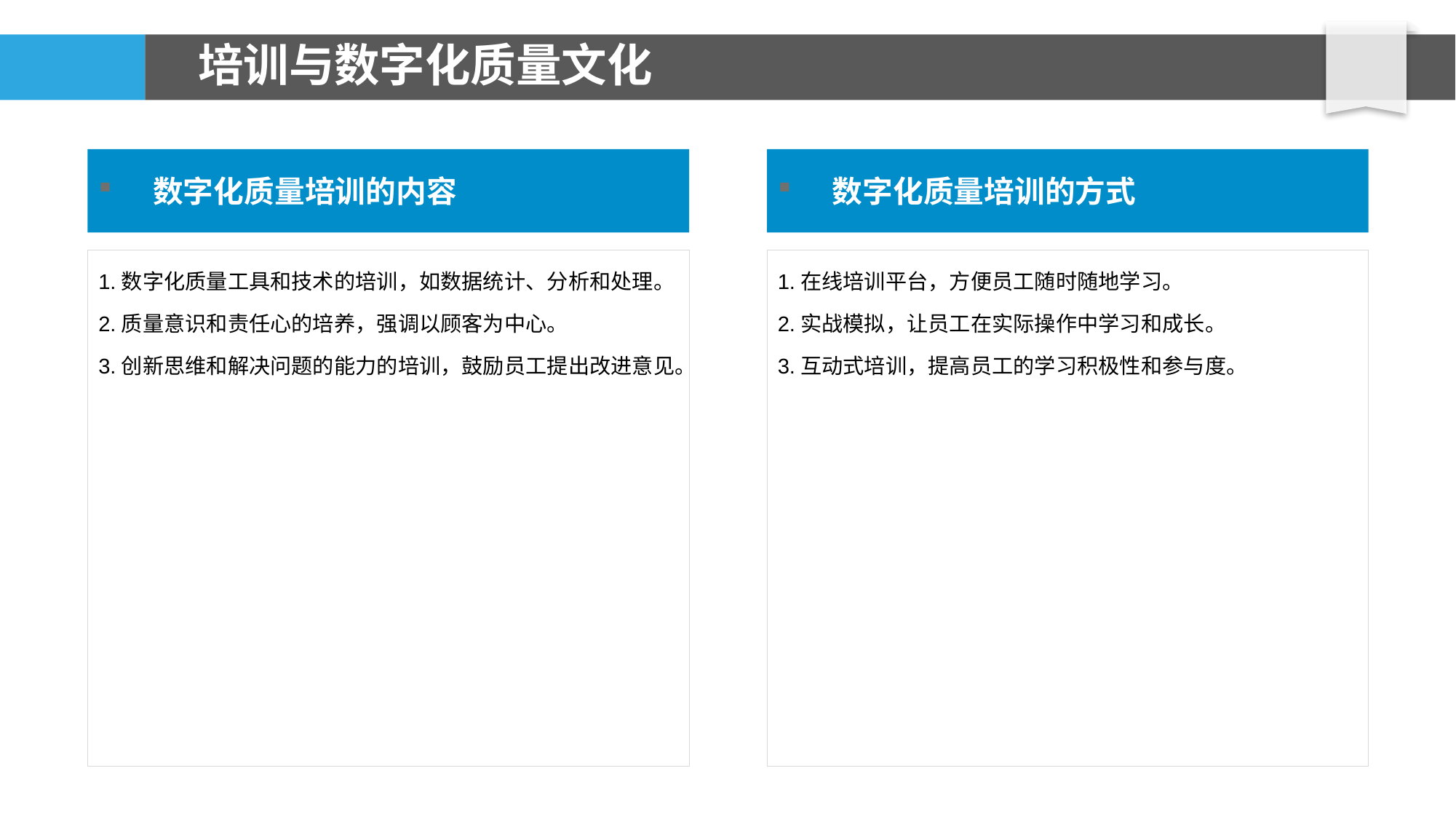

# 培训与数字化质量文化
数字化质量培训的内容
数字化质量培训的方式
1.数字化质量工具和技术的培训，如数据统计、分析和处理。
2.质量意识和责任心的培养，强调以顾客为中心。
3.创新思维和解决问题的能力的培训，鼓励员工提出改进意见。

1.在线培训平台，方便员工随时随地学习。
2.实战模拟，让员工在实际操作中学习和成长。
3.互动式培训，提高员工的学习积极性和参与度。